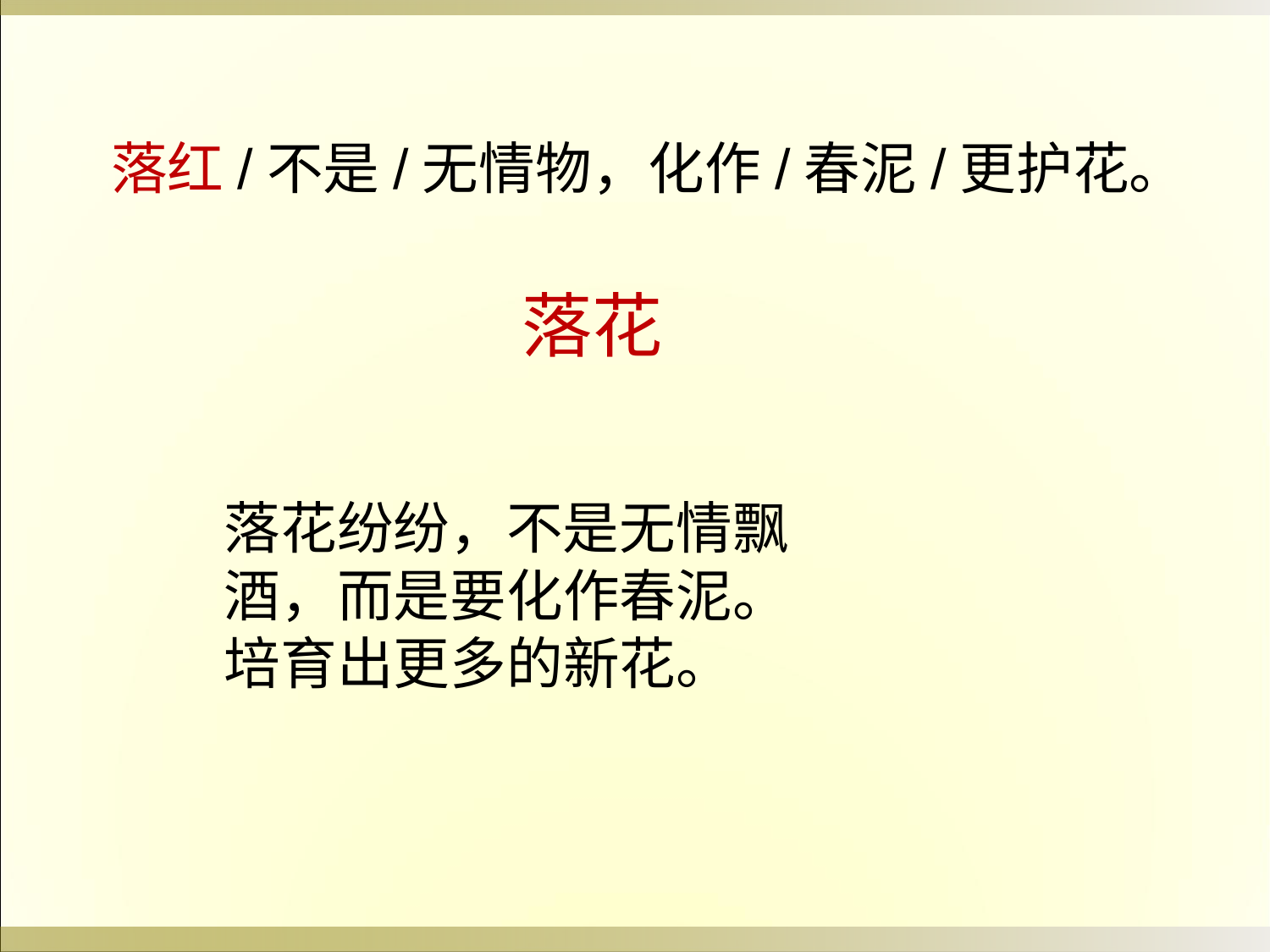

落红/不是/无情物，化作/春泥/更护花。
落花
落花纷纷，不是无情飘酒，而是要化作春泥。
培育出更多的新花。